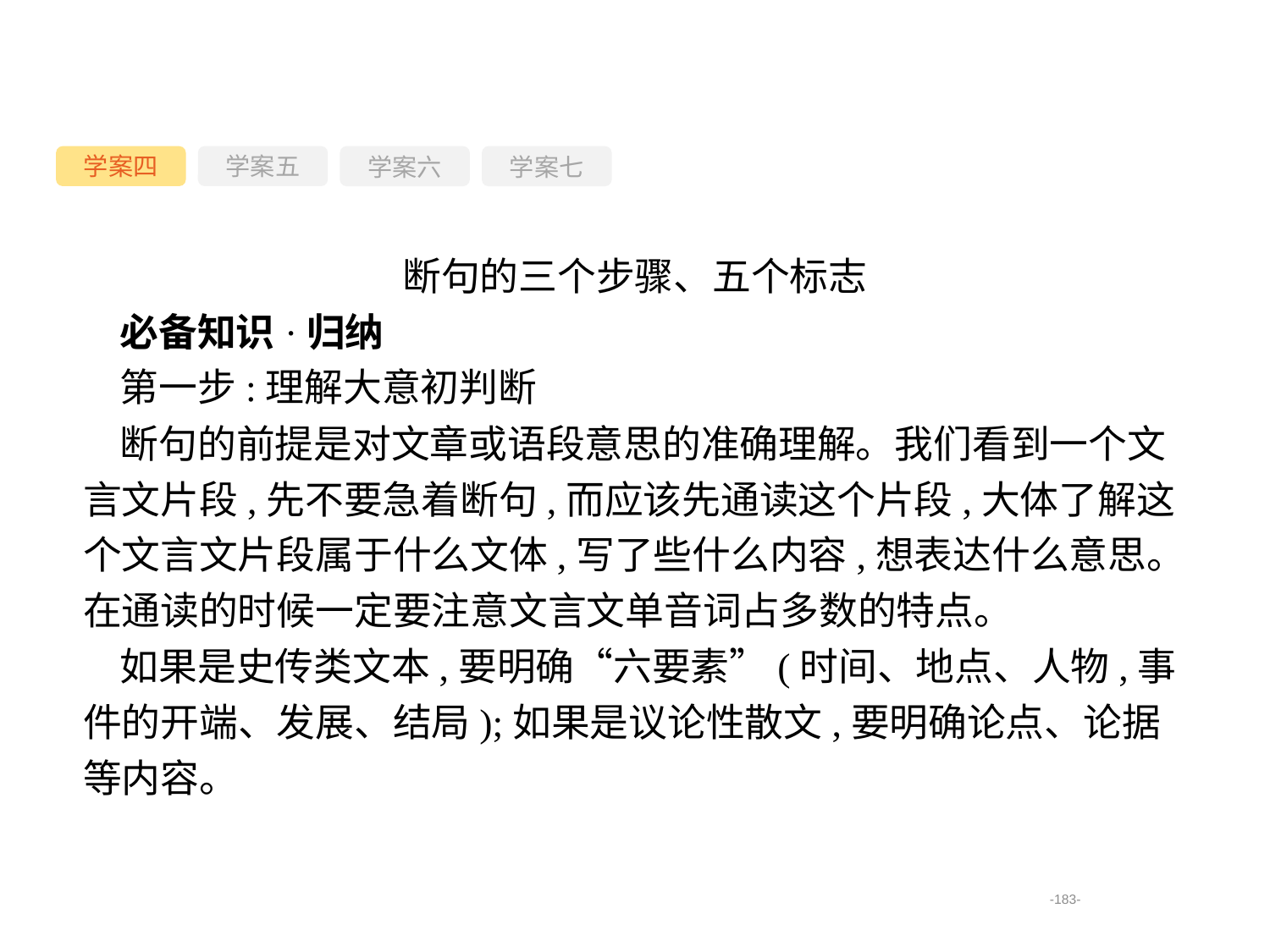

学案四
学案六
学案七
学案五
断句的三个步骤、五个标志
必备知识·归纳
第一步:理解大意初判断
断句的前提是对文章或语段意思的准确理解。我们看到一个文言文片段,先不要急着断句,而应该先通读这个片段,大体了解这个文言文片段属于什么文体,写了些什么内容,想表达什么意思。在通读的时候一定要注意文言文单音词占多数的特点。
如果是史传类文本,要明确“六要素”(时间、地点、人物,事件的开端、发展、结局);如果是议论性散文,要明确论点、论据等内容。
-183-